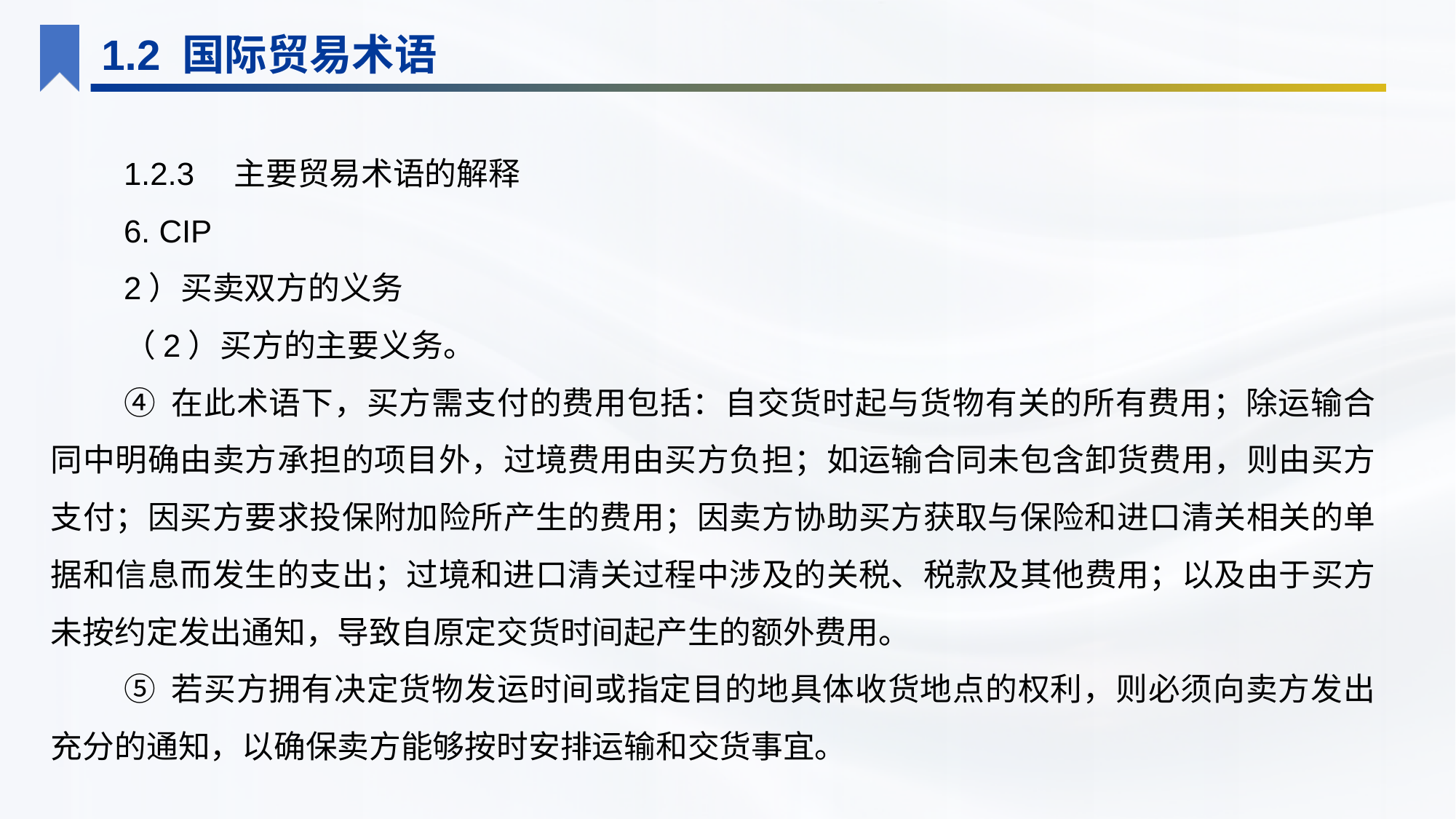

1.2 国际贸易术语
1.2.3　主要贸易术语的解释
6. CIP
2）买卖双方的义务
（2）买方的主要义务。
④ 在此术语下，买方需支付的费用包括：自交货时起与货物有关的所有费用；除运输合同中明确由卖方承担的项目外，过境费用由买方负担；如运输合同未包含卸货费用，则由买方支付；因买方要求投保附加险所产生的费用；因卖方协助买方获取与保险和进口清关相关的单据和信息而发生的支出；过境和进口清关过程中涉及的关税、税款及其他费用；以及由于买方未按约定发出通知，导致自原定交货时间起产生的额外费用。
⑤ 若买方拥有决定货物发运时间或指定目的地具体收货地点的权利，则必须向卖方发出充分的通知，以确保卖方能够按时安排运输和交货事宜。